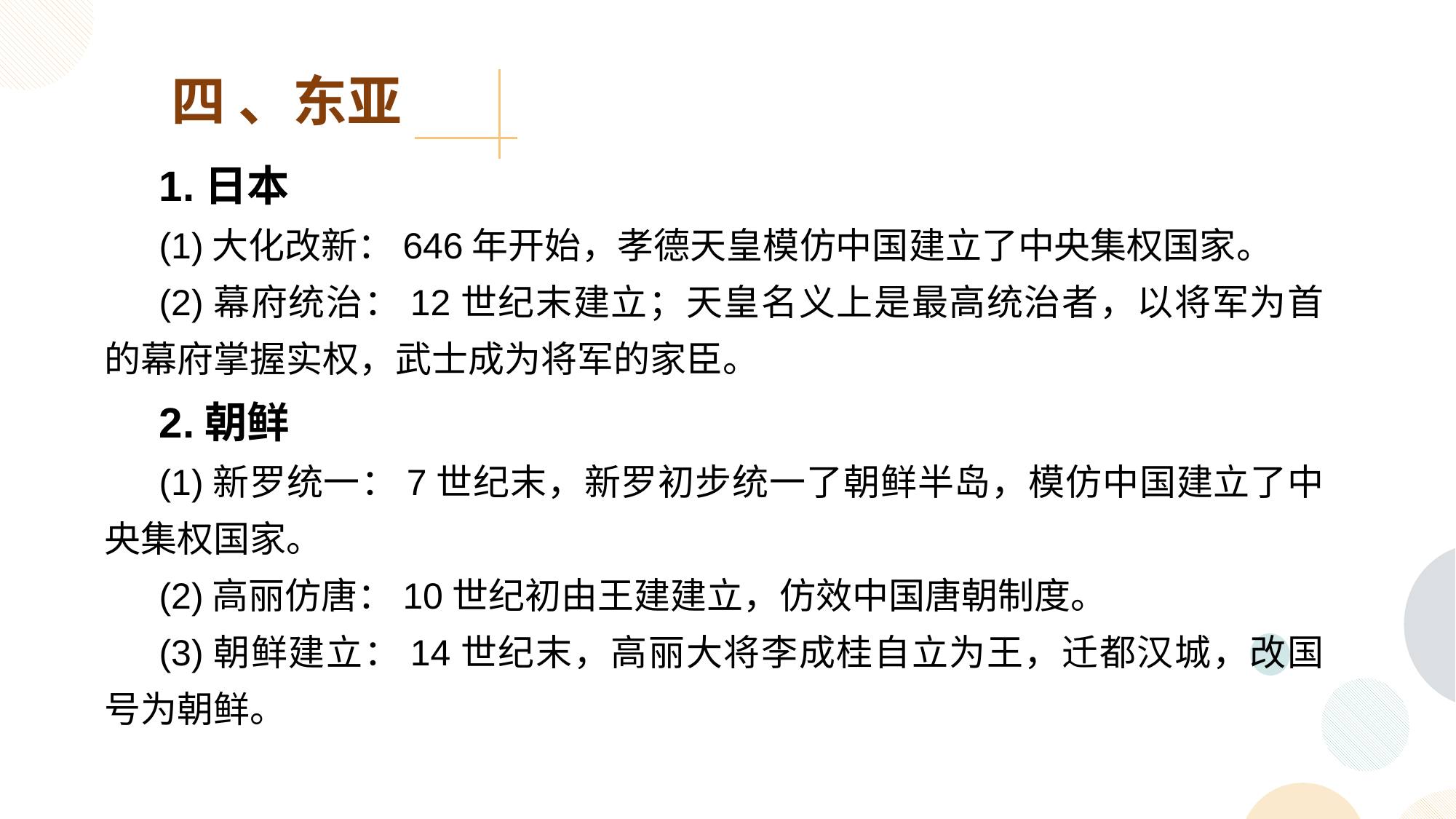

四 、东亚
1.日本
(1)大化改新：646年开始，孝德天皇模仿中国建立了中央集权国家。
(2)幕府统治：12世纪末建立；天皇名义上是最高统治者，以将军为首的幕府掌握实权，武士成为将军的家臣。
2.朝鲜
(1)新罗统一：7世纪末，新罗初步统一了朝鲜半岛，模仿中国建立了中央集权国家。
(2)高丽仿唐：10世纪初由王建建立，仿效中国唐朝制度。
(3)朝鲜建立：14世纪末，高丽大将李成桂自立为王，迁都汉城，改国号为朝鲜。